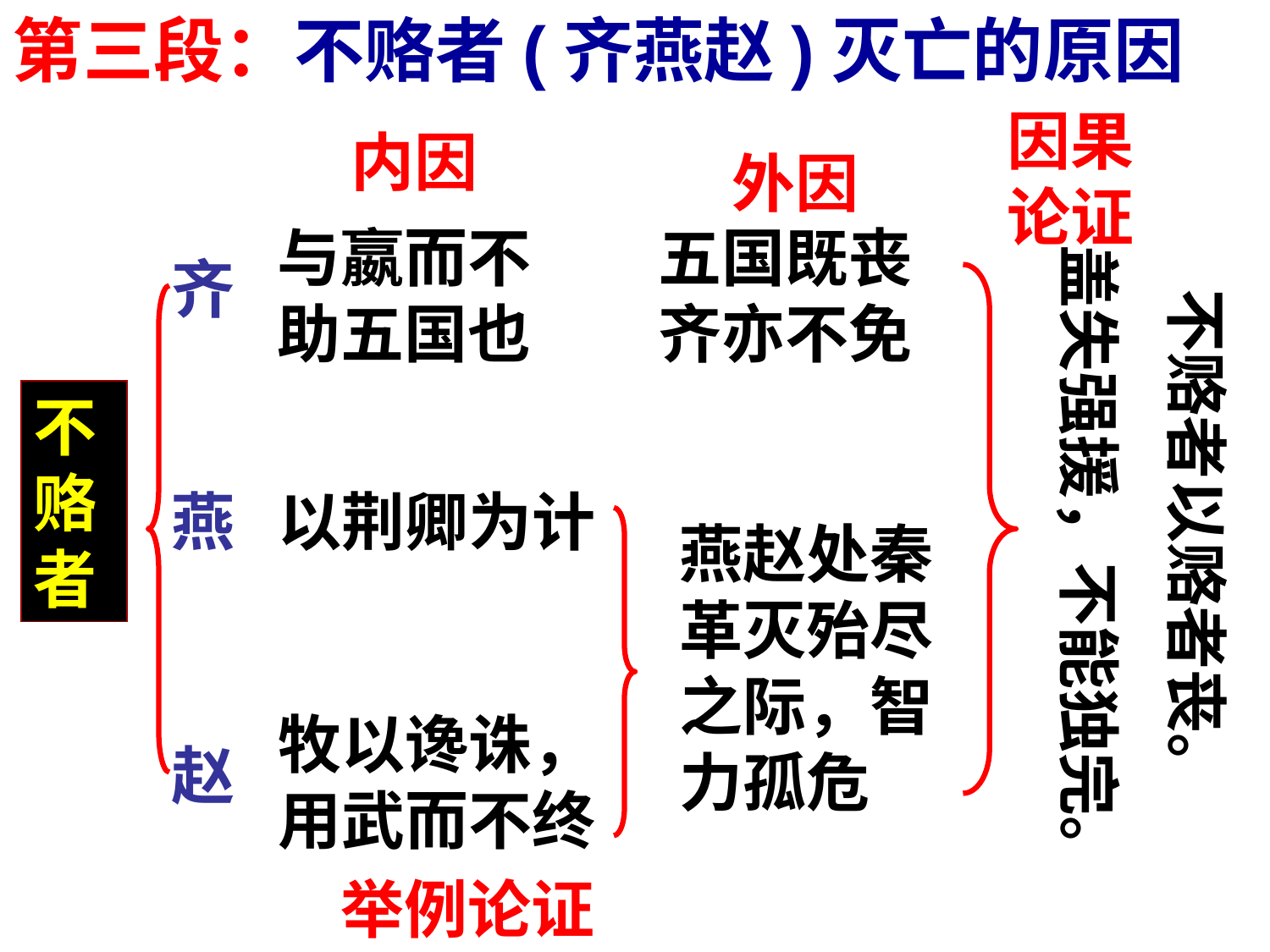

第三段：不赂者(齐燕赵)灭亡的原因
因果论证
内因
外因

与嬴而不
助五国也
五国既丧齐亦不免
  不赂者以赂者丧。
盖失强援，不能独完。
齐

不
赂
者
燕
以荆卿为计

燕赵处秦革灭殆尽之际，智力孤危
牧以谗诛，
用武而不终
赵
举例论证